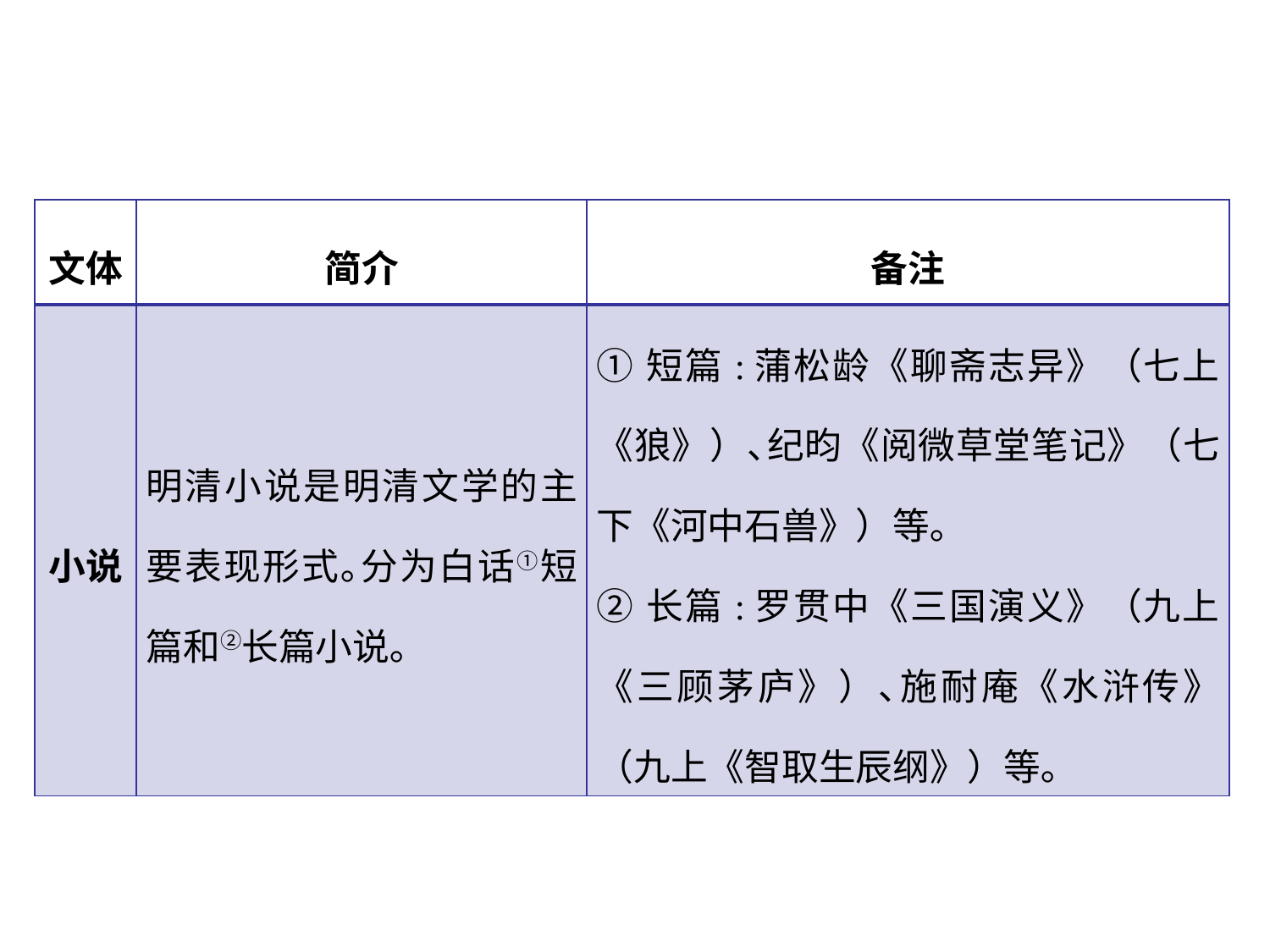

| 文体 | 简介 | 备注 |
| --- | --- | --- |
| 小说 | 明清小说是明清文学的主要表现形式｡分为白话①短篇和②长篇小说｡ | ①短篇:蒲松龄《聊斋志异》（七上《狼》）､纪昀《阅微草堂笔记》（七下《河中石兽》）等｡ ②长篇:罗贯中《三国演义》（九上《三顾茅庐》）､施耐庵《水浒传》（九上《智取生辰纲》）等｡ |